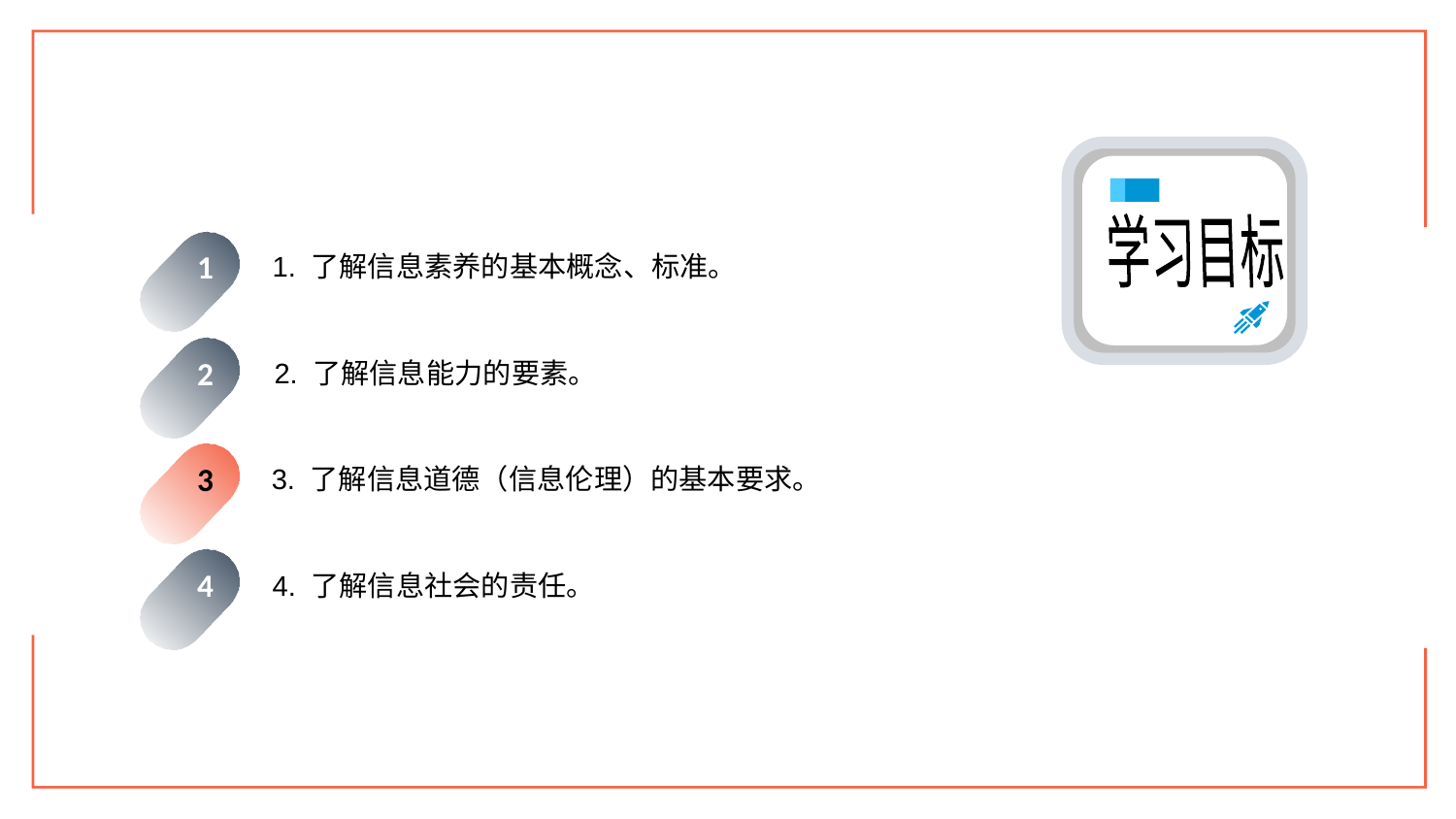

学习目标
1. 了解信息素养的基本概念、标准。
1

2. 了解信息能力的要素。
2

3. 了解信息道德（信息伦理）的基本要求。
3

4. 了解信息社会的责任。
4